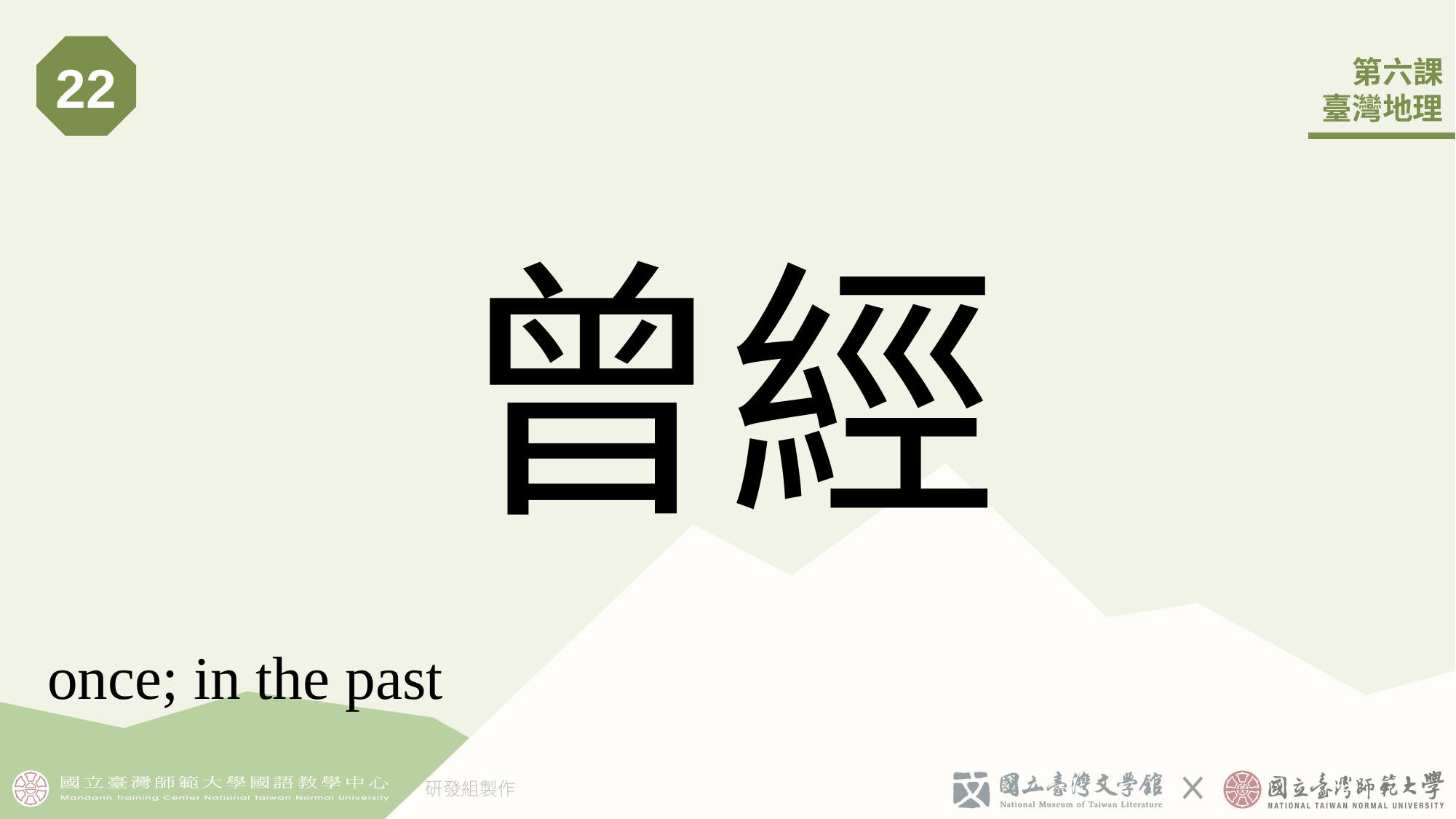

22
# 曾經
once; in the past